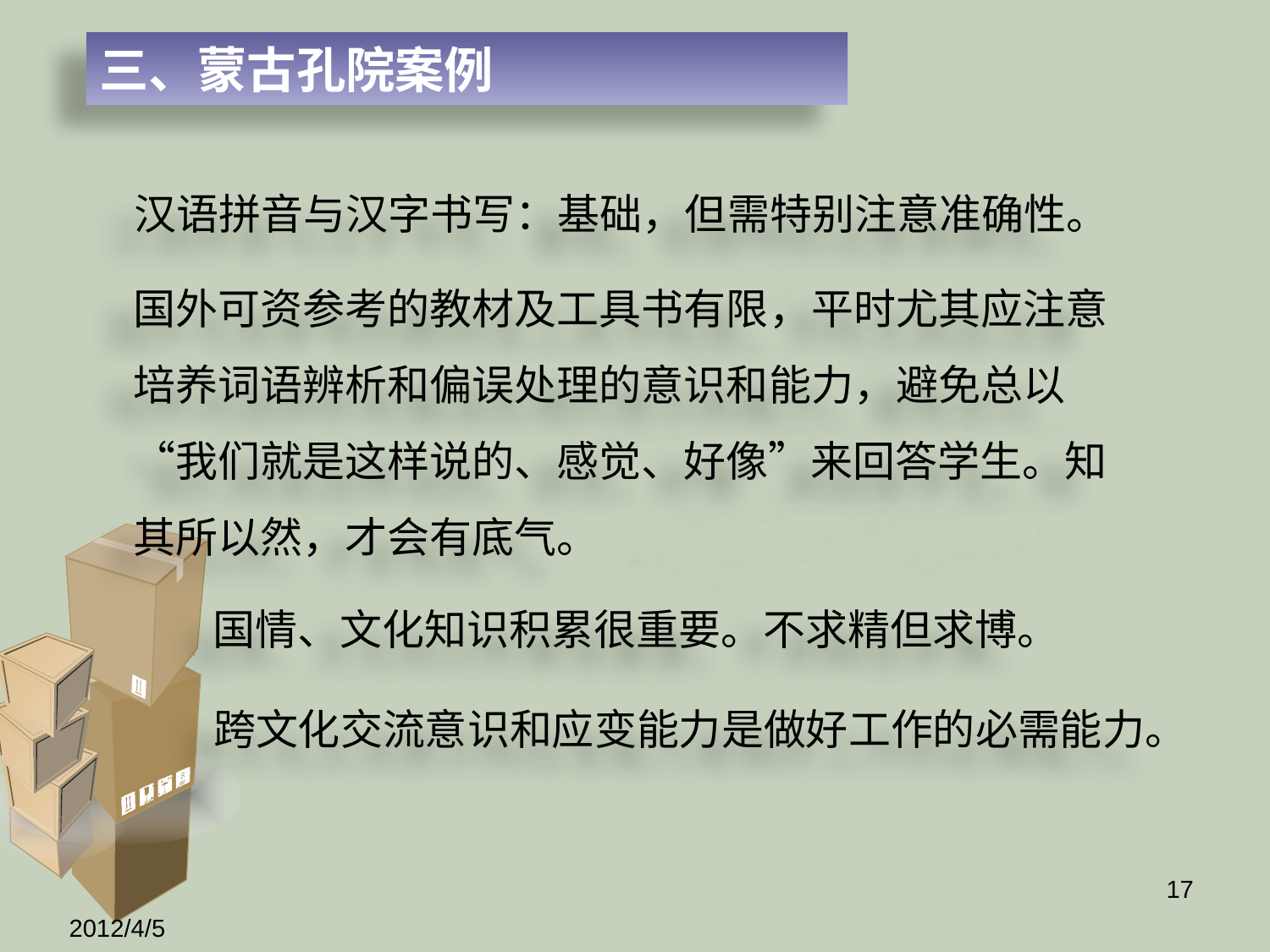

三、蒙古孔院案例
汉语拼音与汉字书写：基础，但需特别注意准确性。
国外可资参考的教材及工具书有限，平时尤其应注意培养词语辨析和偏误处理的意识和能力，避免总以“我们就是这样说的、感觉、好像”来回答学生。知其所以然，才会有底气。

国情、文化知识积累很重要。不求精但求博。
# 跨文化交流意识和应变能力是做好工作的必需能力。
17
2012/4/5